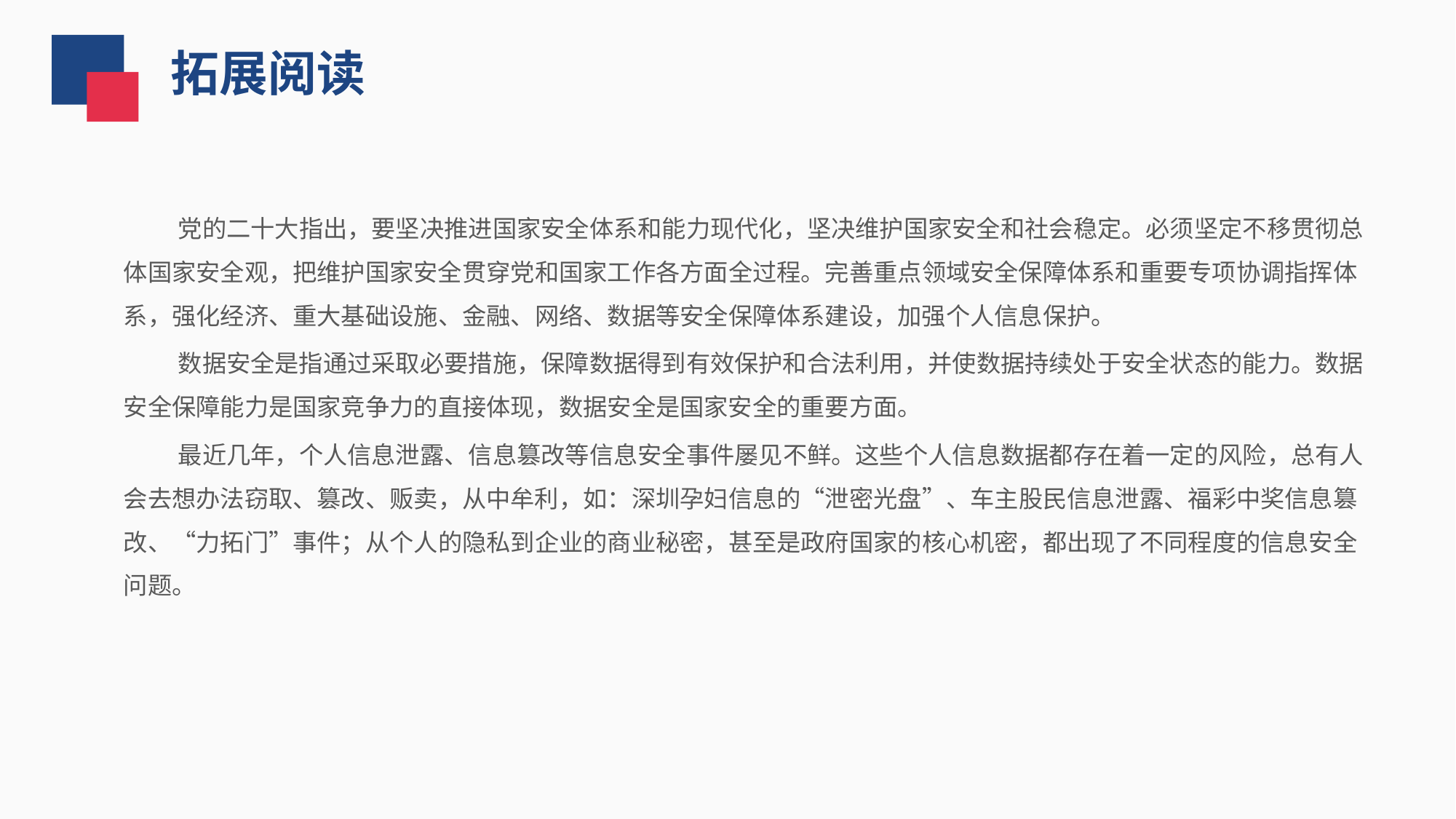

拓展阅读
党的二十大指出，要坚决推进国家安全体系和能力现代化，坚决维护国家安全和社会稳定。必须坚定不移贯彻总体国家安全观，把维护国家安全贯穿党和国家工作各方面全过程。完善重点领域安全保障体系和重要专项协调指挥体系，强化经济、重大基础设施、金融、网络、数据等安全保障体系建设，加强个人信息保护。
数据安全是指通过采取必要措施，保障数据得到有效保护和合法利用，并使数据持续处于安全状态的能力。数据安全保障能力是国家竞争力的直接体现，数据安全是国家安全的重要方面。
最近几年，个人信息泄露、信息篡改等信息安全事件屡见不鲜。这些个人信息数据都存在着一定的风险，总有人会去想办法窃取、篡改、贩卖，从中牟利，如：深圳孕妇信息的“泄密光盘”、车主股民信息泄露、福彩中奖信息篡改、“力拓门”事件；从个人的隐私到企业的商业秘密，甚至是政府国家的核心机密，都出现了不同程度的信息安全问题。